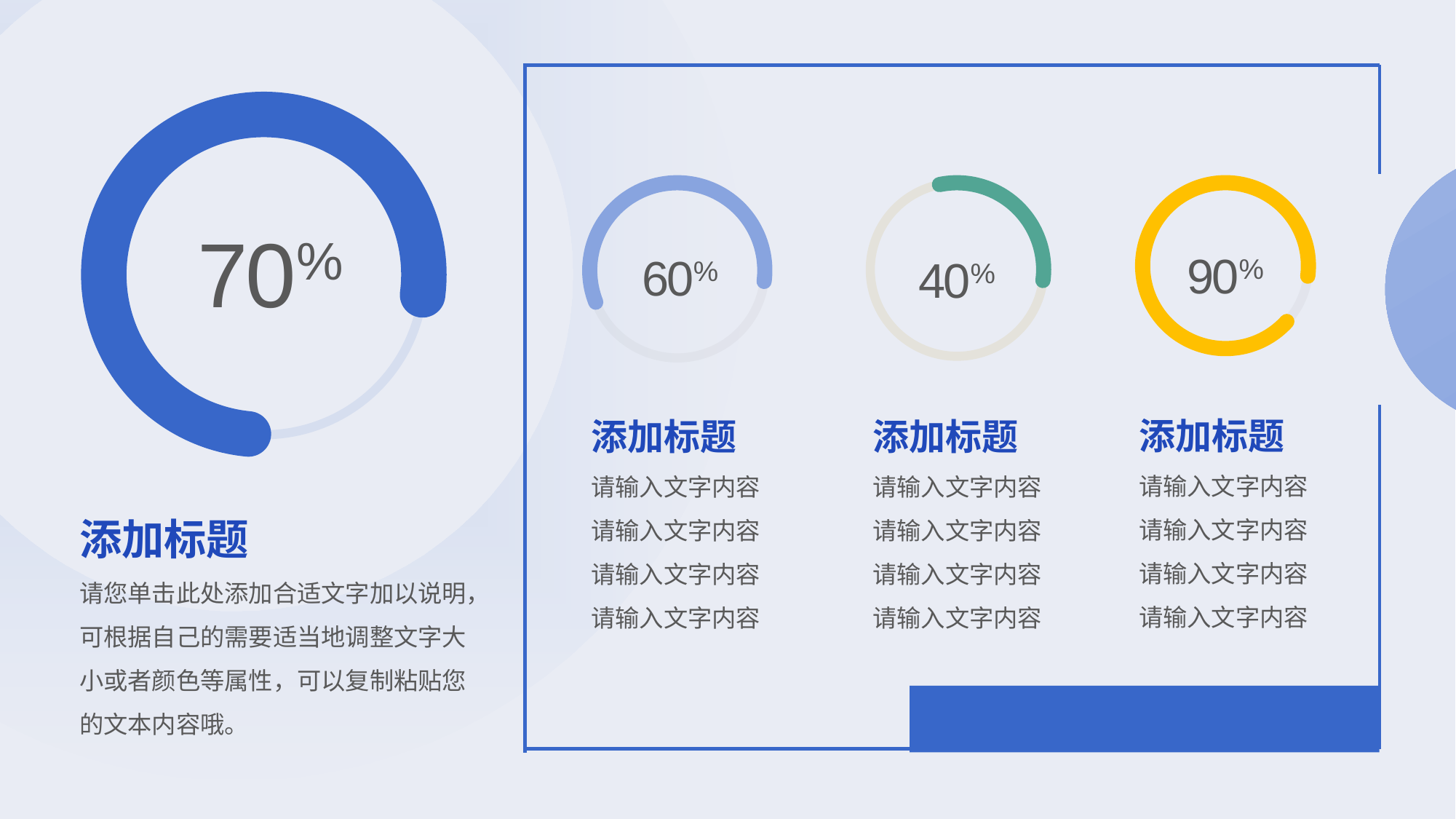

70%

60%

40%

90%
添加标题
请输入文字内容
请输入文字内容
请输入文字内容
请输入文字内容
添加标题
请输入文字内容
请输入文字内容
请输入文字内容
请输入文字内容
添加标题
请输入文字内容
请输入文字内容
请输入文字内容
请输入文字内容
添加标题
请您单击此处添加合适文字加以说明，可根据自己的需要适当地调整文字大小或者颜色等属性，可以复制粘贴您的文本内容哦。